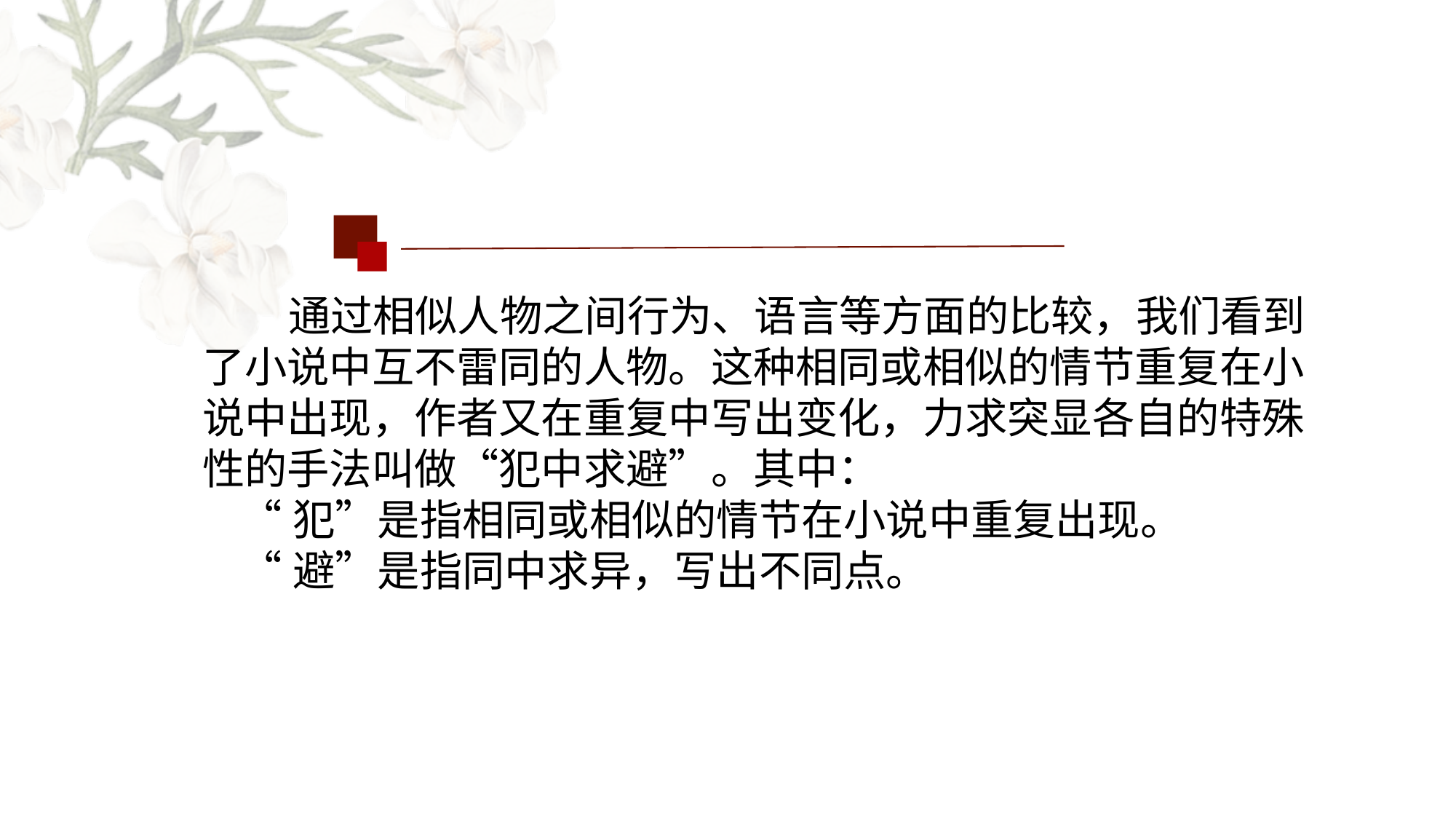

通过相似人物之间行为、语言等方面的比较，我们看到了小说中互不雷同的人物。这种相同或相似的情节重复在小说中出现，作者又在重复中写出变化，力求突显各自的特殊性的手法叫做“犯中求避”。其中：
    “犯”是指相同或相似的情节在小说中重复出现。
    “避”是指同中求异，写出不同点。